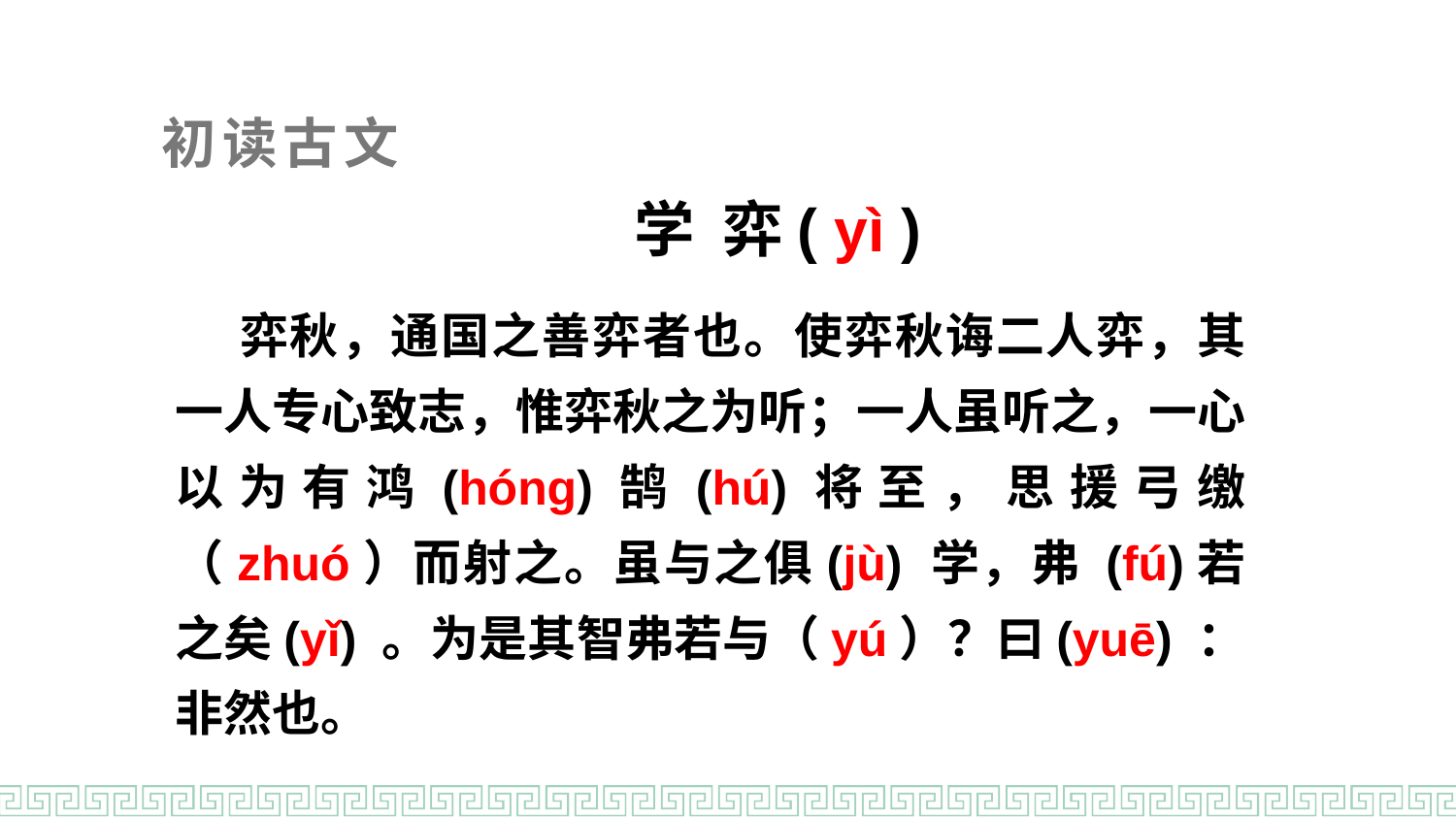

初读古文
学  弈( yì )
    弈秋，通国之善弈者也。使弈秋诲二人弈，其一人专心致志，惟弈秋之为听；一人虽听之，一心以为有鸿(hóng)鹄(hú)将至，思援弓缴（zhuó）而射之。虽与之俱(jù) 学，弗 (fú)若之矣(yǐ) 。为是其智弗若与（yú）？曰(yuē) ：非然也。